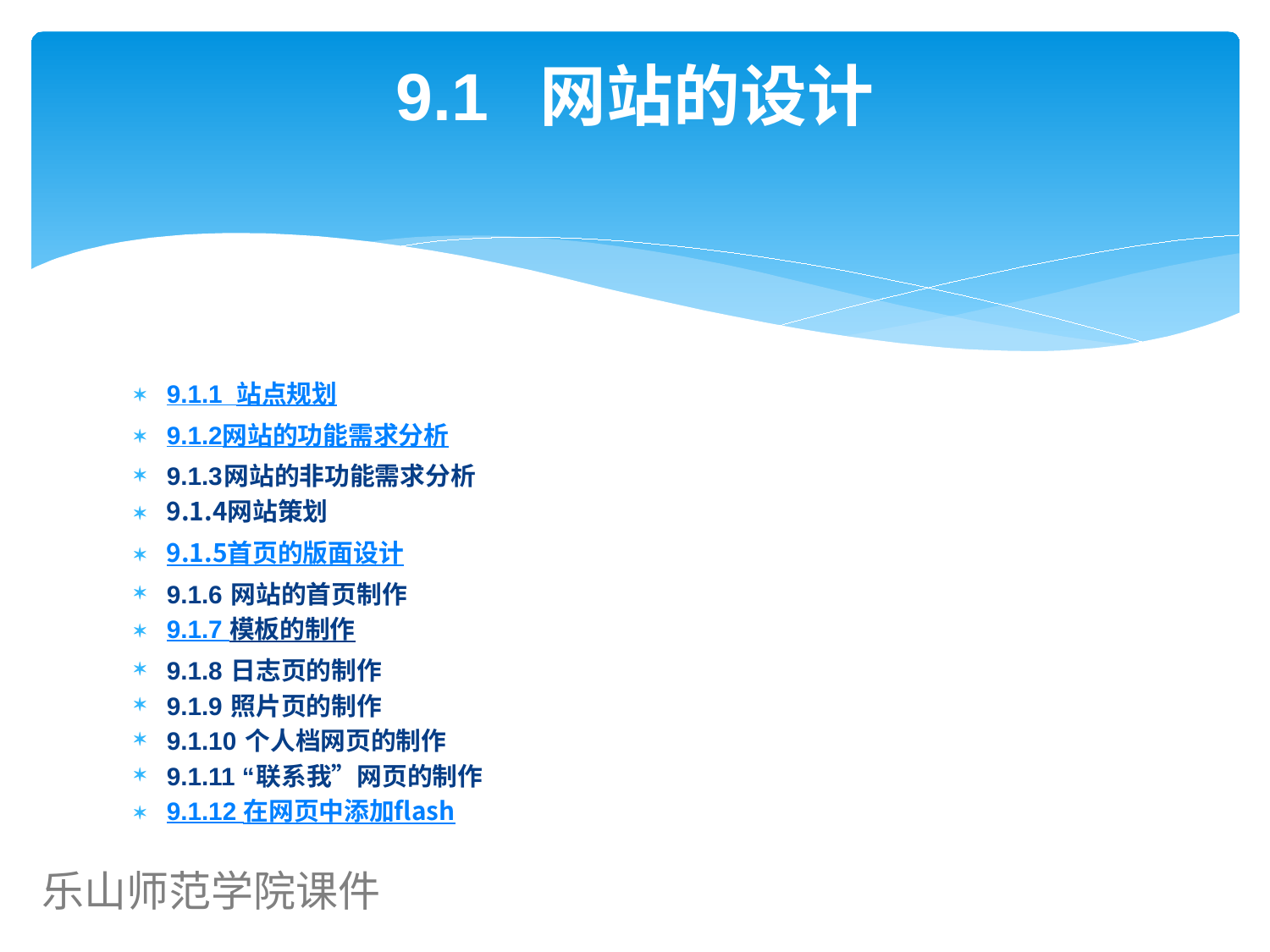

# 9.1  网站的设计
9.1.1  站点规划
9.1.2网站的功能需求分析
9.1.3网站的非功能需求分析
9.1.4网站策划
9.1.5首页的版面设计
9.1.6 网站的首页制作
9.1.7 模板的制作
9.1.8 日志页的制作
9.1.9 照片页的制作
9.1.10 个人档网页的制作
9.1.11 “联系我”网页的制作
9.1.12 在网页中添加flash